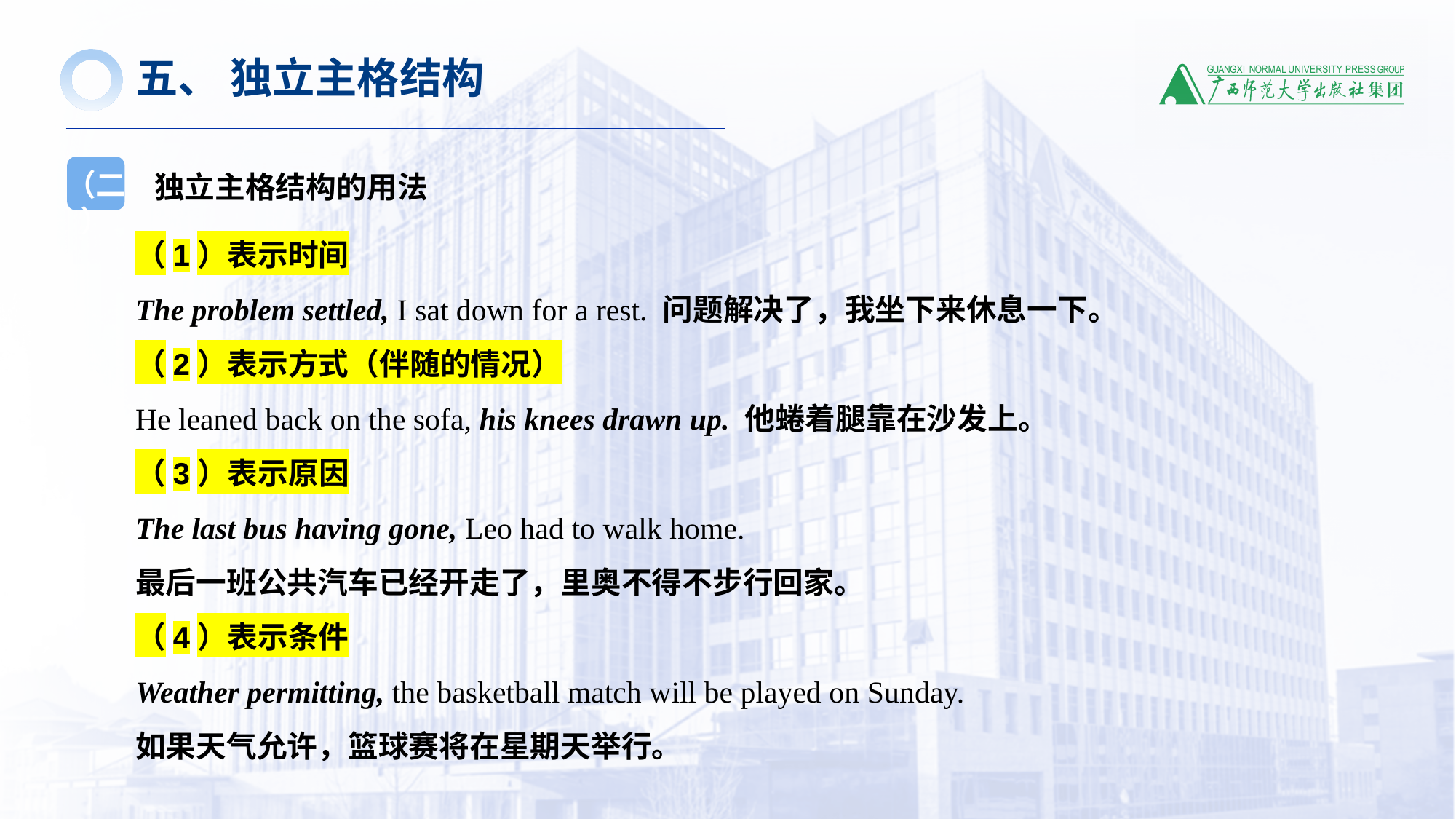

五、 独立主格结构

独立主格结构的用法

（二）
（1）表示时间
The problem settled, I sat down for a rest. 问题解决了，我坐下来休息一下。
（2）表示方式（伴随的情况）
He leaned back on the sofa, his knees drawn up. 他蜷着腿靠在沙发上。
（3）表示原因
The last bus having gone, Leo had to walk home.
最后一班公共汽车已经开走了，里奥不得不步行回家。
（4）表示条件
Weather permitting, the basketball match will be played on Sunday.
如果天气允许，篮球赛将在星期天举行。